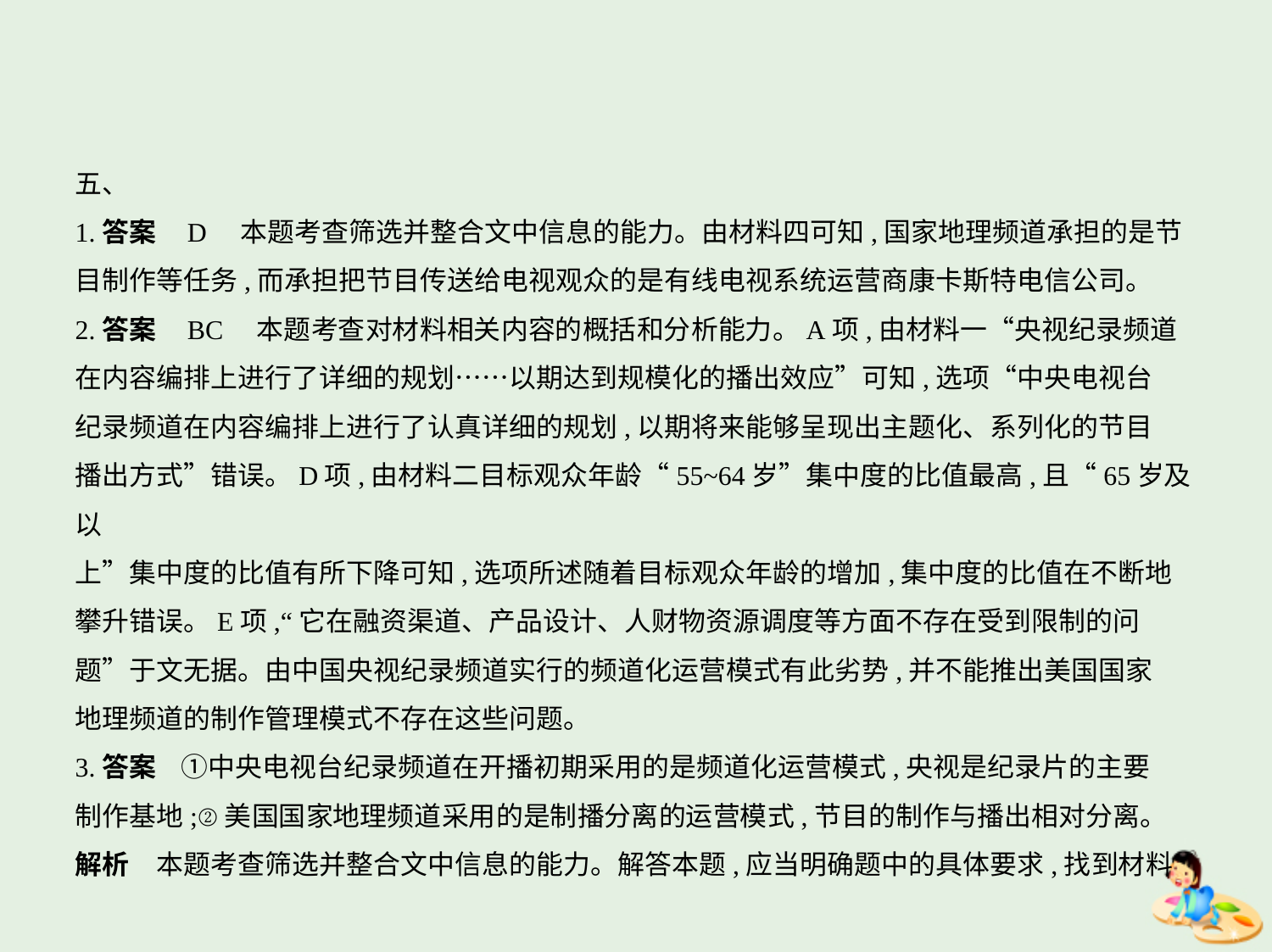

五、
1.答案    D    本题考查筛选并整合文中信息的能力。由材料四可知,国家地理频道承担的是节
目制作等任务,而承担把节目传送给电视观众的是有线电视系统运营商康卡斯特电信公司。
2.答案    BC　本题考查对材料相关内容的概括和分析能力。A项,由材料一“央视纪录频道
在内容编排上进行了详细的规划……以期达到规模化的播出效应”可知,选项“中央电视台
纪录频道在内容编排上进行了认真详细的规划,以期将来能够呈现出主题化、系列化的节目
播出方式”错误。D项,由材料二目标观众年龄“55~64岁”集中度的比值最高,且“65岁及以
上”集中度的比值有所下降可知,选项所述随着目标观众年龄的增加,集中度的比值在不断地
攀升错误。E项,“它在融资渠道、产品设计、人财物资源调度等方面不存在受到限制的问
题”于文无据。由中国央视纪录频道实行的频道化运营模式有此劣势,并不能推出美国国家
地理频道的制作管理模式不存在这些问题。
3.答案    ①中央电视台纪录频道在开播初期采用的是频道化运营模式,央视是纪录片的主要
制作基地;②美国国家地理频道采用的是制播分离的运营模式,节目的制作与播出相对分离。
解析　本题考查筛选并整合文中信息的能力。解答本题,应当明确题中的具体要求,找到材料